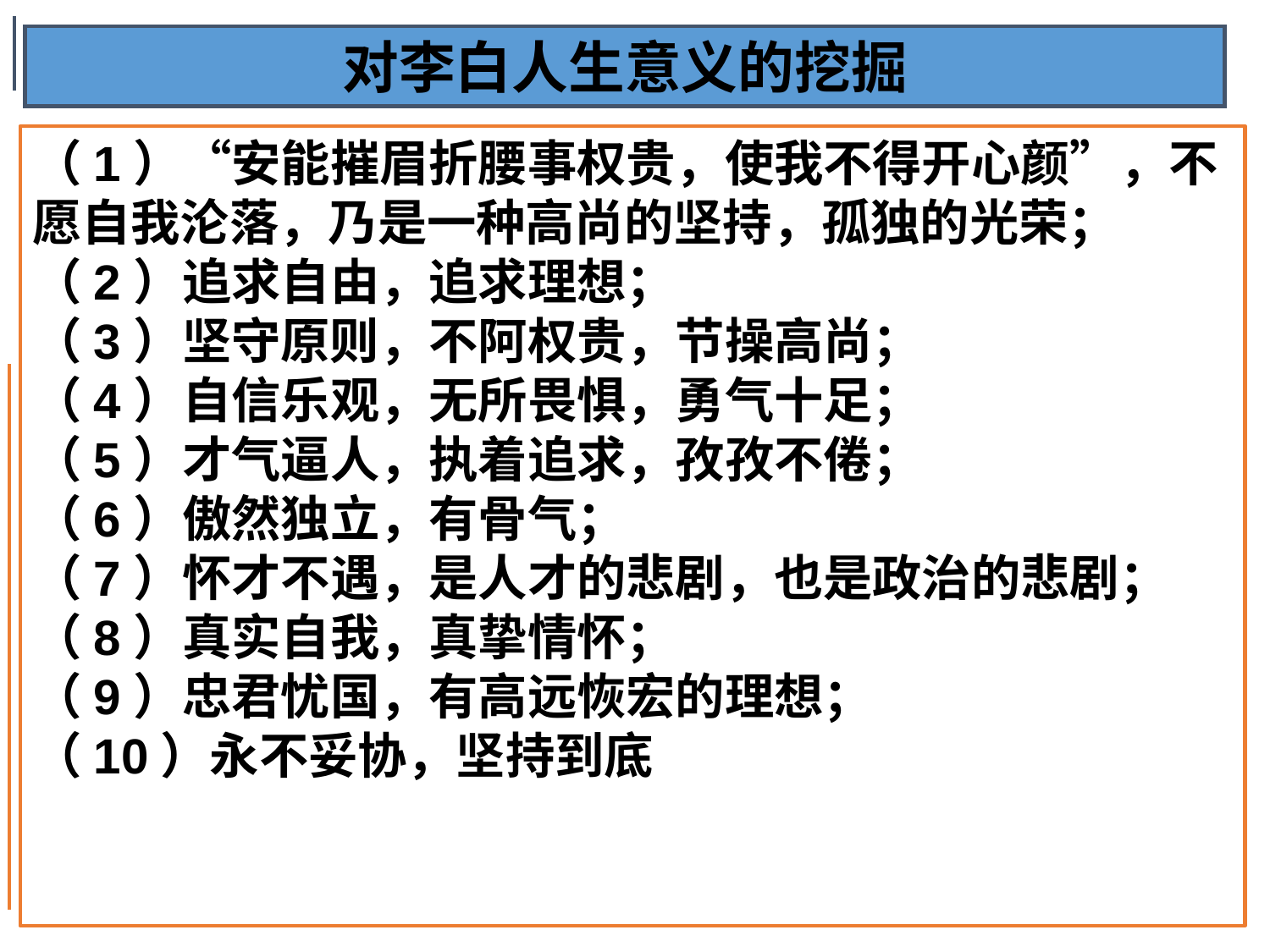

对李白人生意义的挖掘
（1）“安能摧眉折腰事权贵，使我不得开心颜”，不愿自我沦落，乃是一种高尚的坚持，孤独的光荣；
（2）追求自由，追求理想；
（3）坚守原则，不阿权贵，节操高尚；
（4）自信乐观，无所畏惧，勇气十足；
（5）才气逼人，执着追求，孜孜不倦；
（6）傲然独立，有骨气；
（7）怀才不遇，是人才的悲剧，也是政治的悲剧；
（8）真实自我，真挚情怀；
（9）忠君忧国，有高远恢宏的理想；
（10）永不妥协，坚持到底
#